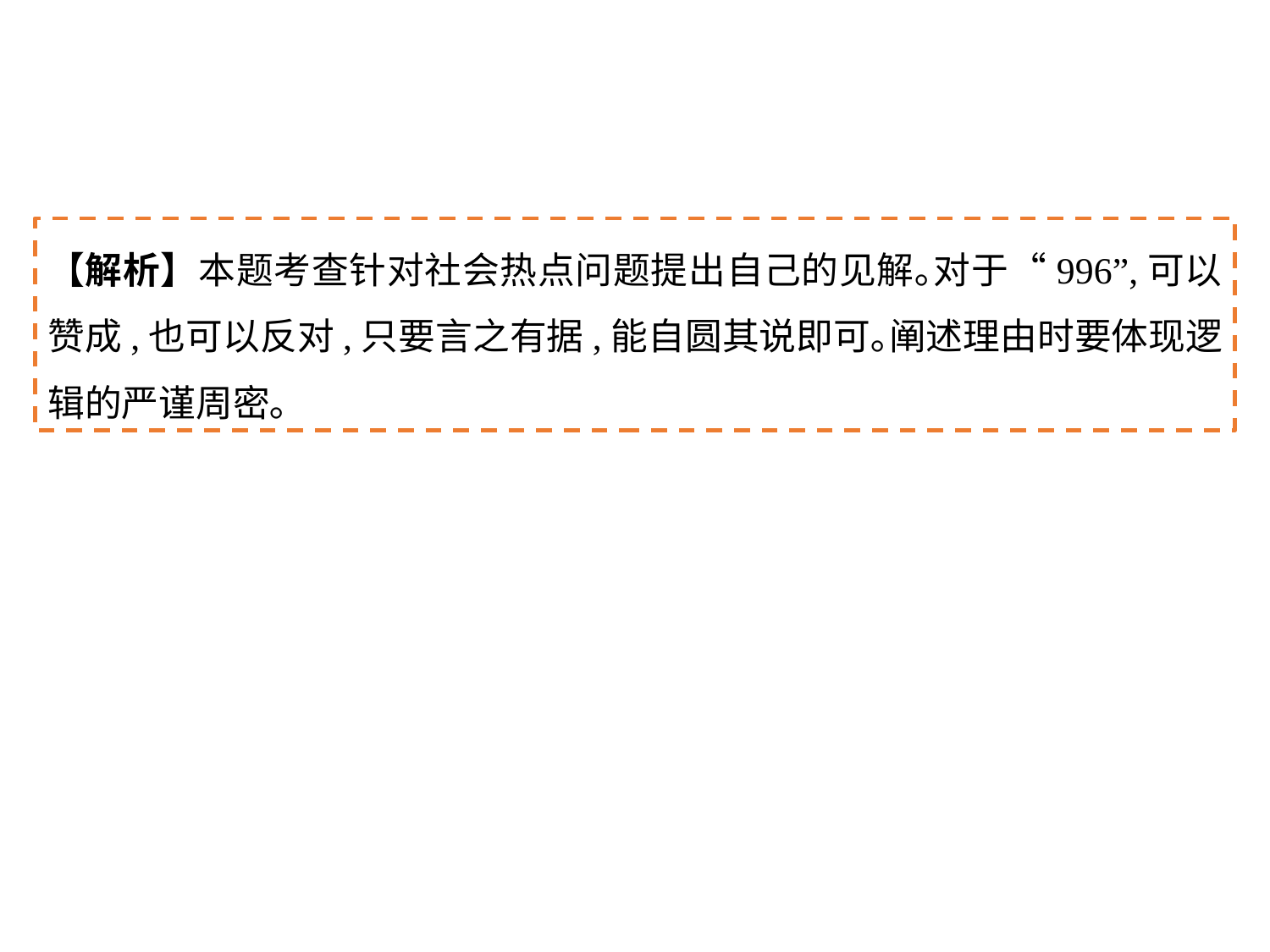

【解析】本题考查针对社会热点问题提出自己的见解｡对于“996”,可以赞成,也可以反对,只要言之有据,能自圆其说即可｡阐述理由时要体现逻辑的严谨周密｡